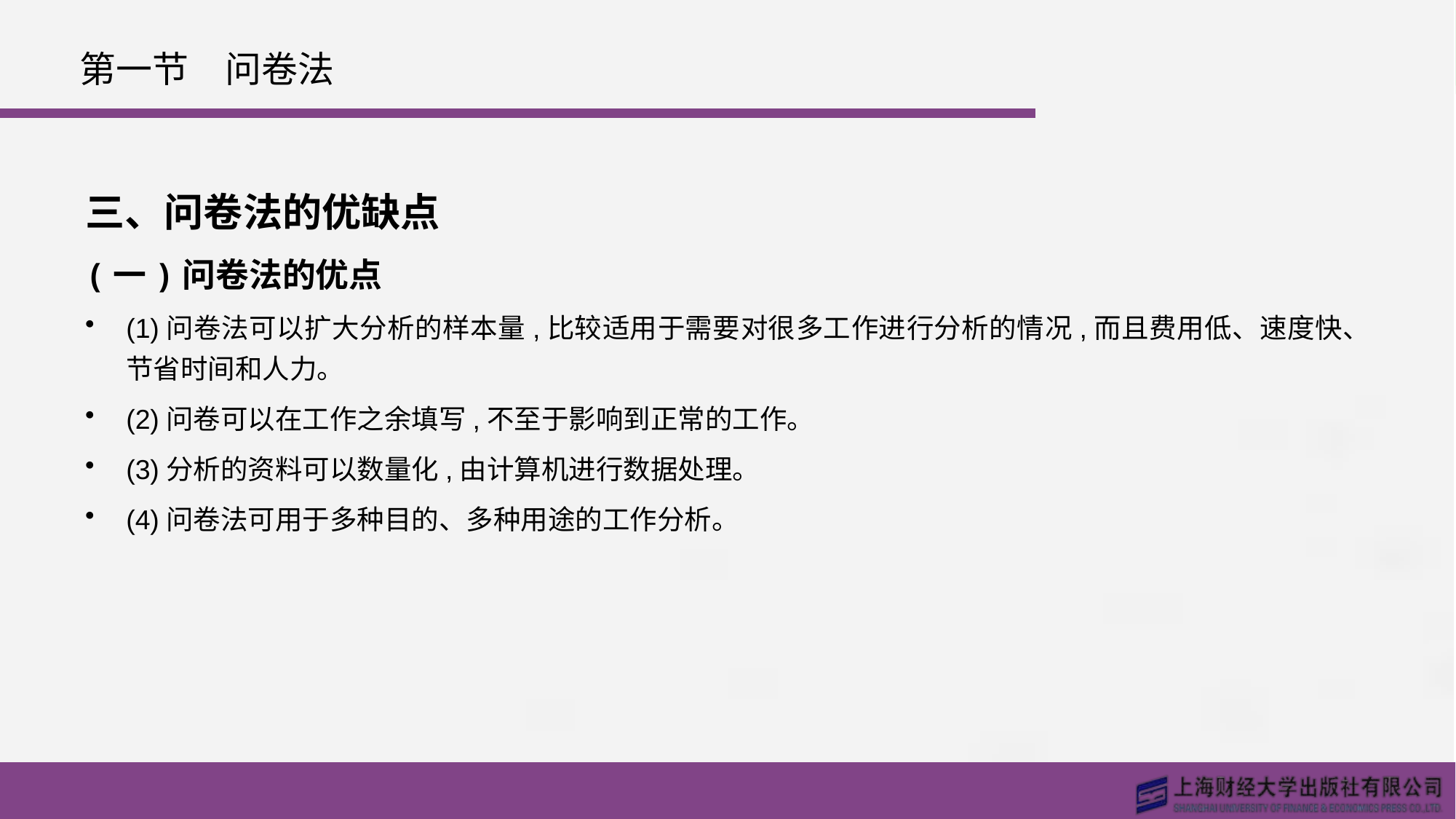

# 第一节　问卷法
三、问卷法的优缺点
(一)问卷法的优点
(1)问卷法可以扩大分析的样本量,比较适用于需要对很多工作进行分析的情况,而且费用低、速度快、节省时间和人力。
(2)问卷可以在工作之余填写,不至于影响到正常的工作。
(3)分析的资料可以数量化,由计算机进行数据处理。
(4)问卷法可用于多种目的、多种用途的工作分析。